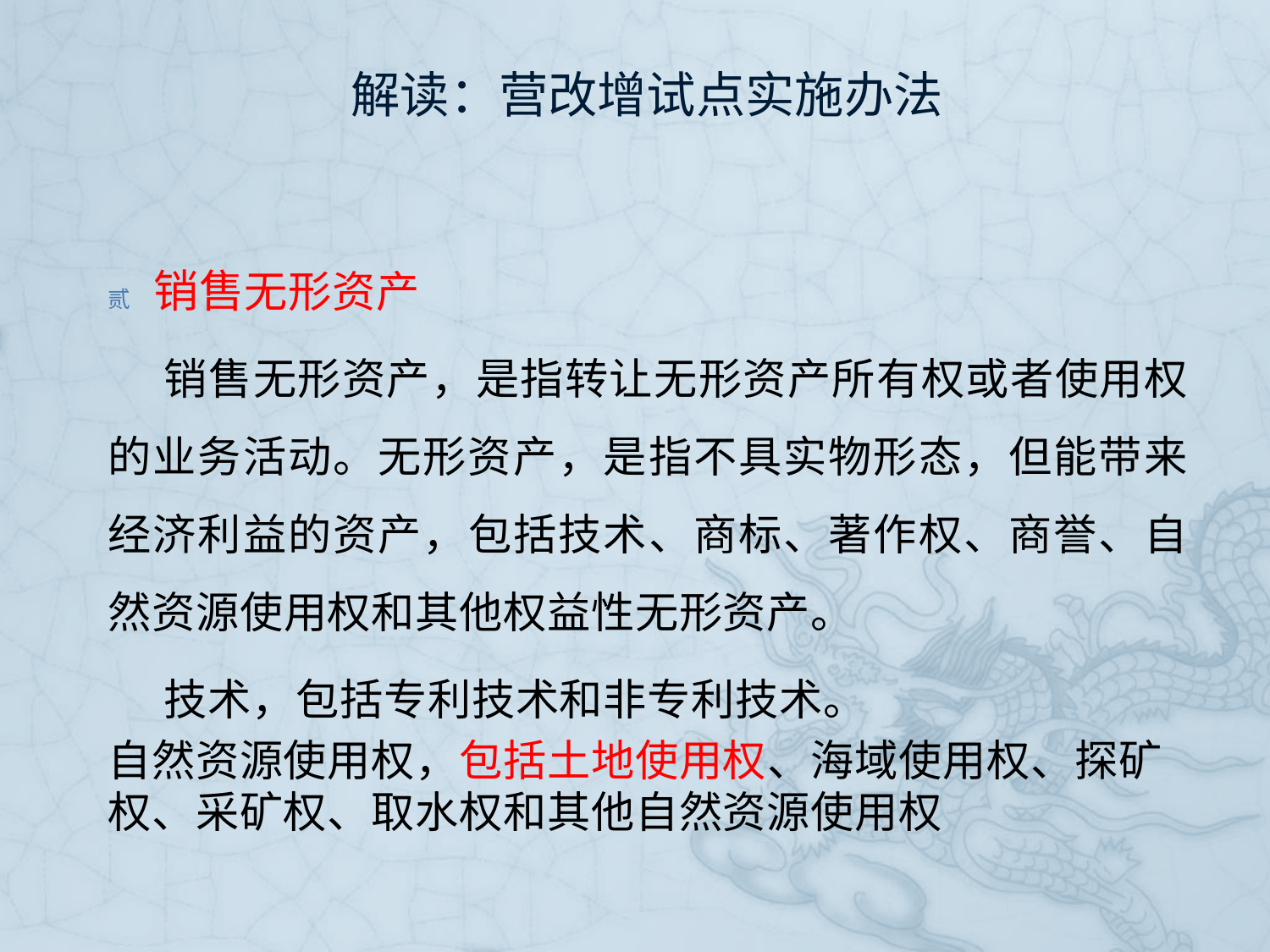

# 解读：营改增试点实施办法

销售无形资产
销售无形资产，是指转让无形资产所有权或者使用权的业务活动。无形资产，是指不具实物形态，但能带来经济利益的资产，包括技术、商标、著作权、商誉、自然资源使用权和其他权益性无形资产。
技术，包括专利技术和非专利技术。
自然资源使用权，包括土地使用权、海域使用权、探矿权、采矿权、取水权和其他自然资源使用权